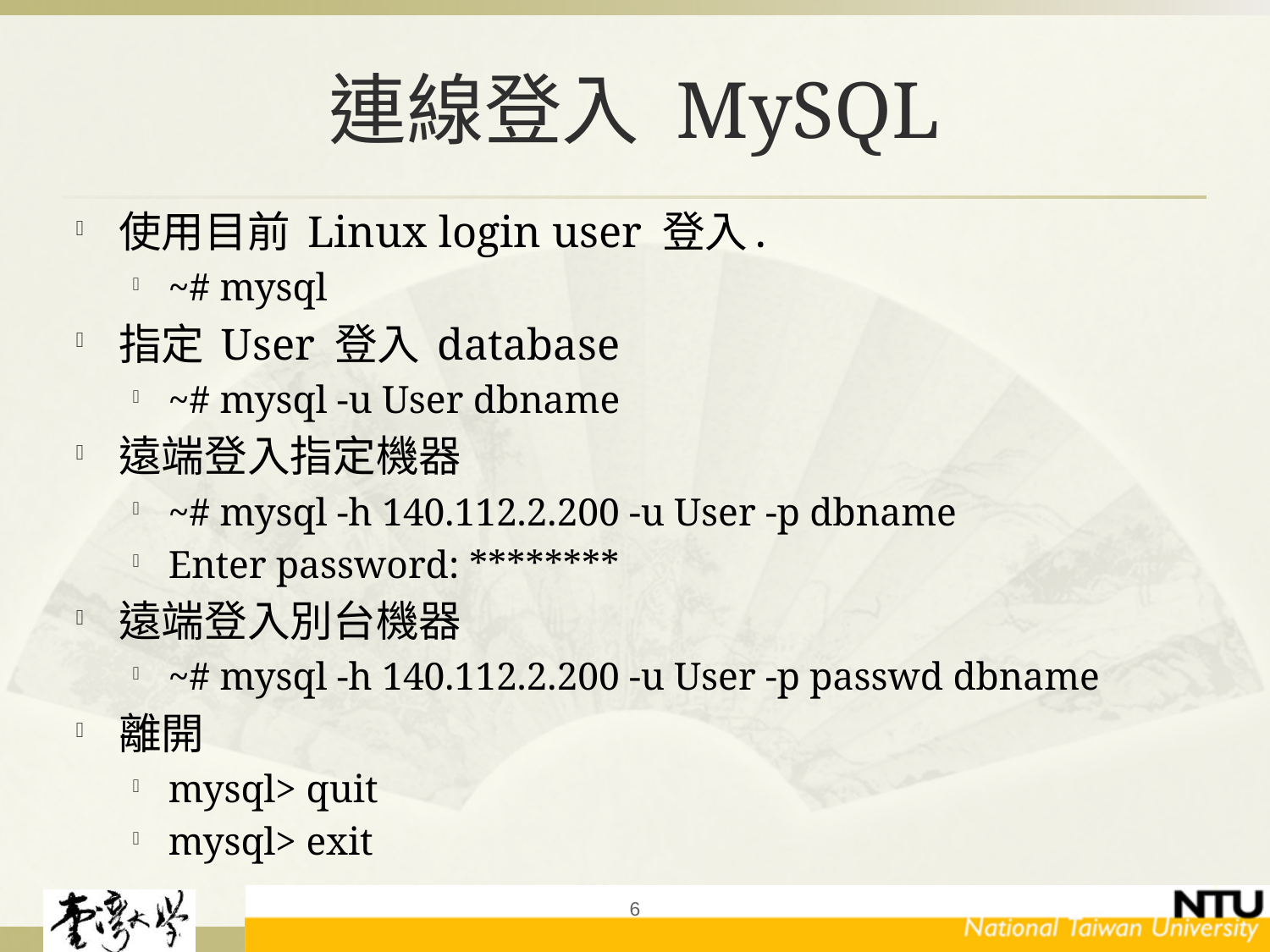

# 連線登入 MySQL
使用目前 Linux login user 登入.
~# mysql
指定 User 登入 database
~# mysql -u User dbname
遠端登入指定機器
~# mysql -h 140.112.2.200 -u User -p dbname
Enter password: ********
遠端登入別台機器
~# mysql -h 140.112.2.200 -u User -p passwd dbname
離開
mysql> quit
mysql> exit

6